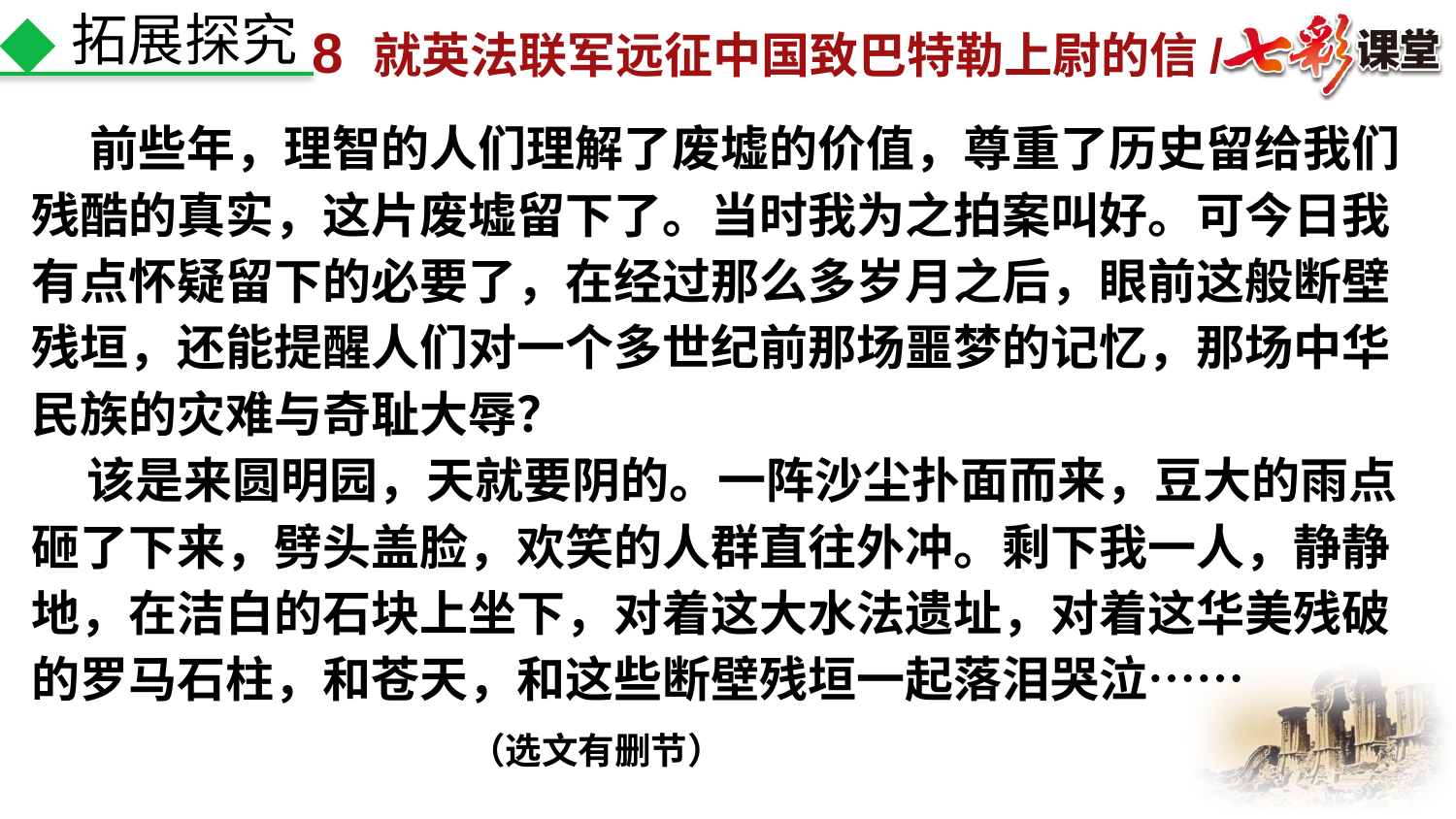

拓展探究

      前些年，理智的人们理解了废墟的价值，尊重了历史留给我们残酷的真实，这片废墟留下了。当时我为之拍案叫好。可今日我有点怀疑留下的必要了，在经过那么多岁月之后，眼前这般断壁残垣，还能提醒人们对一个多世纪前那场噩梦的记忆，那场中华民族的灾难与奇耻大辱？
    该是来圆明园，天就要阴的。一阵沙尘扑面而来，豆大的雨点砸了下来，劈头盖脸，欢笑的人群直往外冲。剩下我一人，静静地，在洁白的石块上坐下，对着这大水法遗址，对着这华美残破的罗马石柱，和苍天，和这些断壁残垣一起落泪哭泣……
                                       （选文有删节）